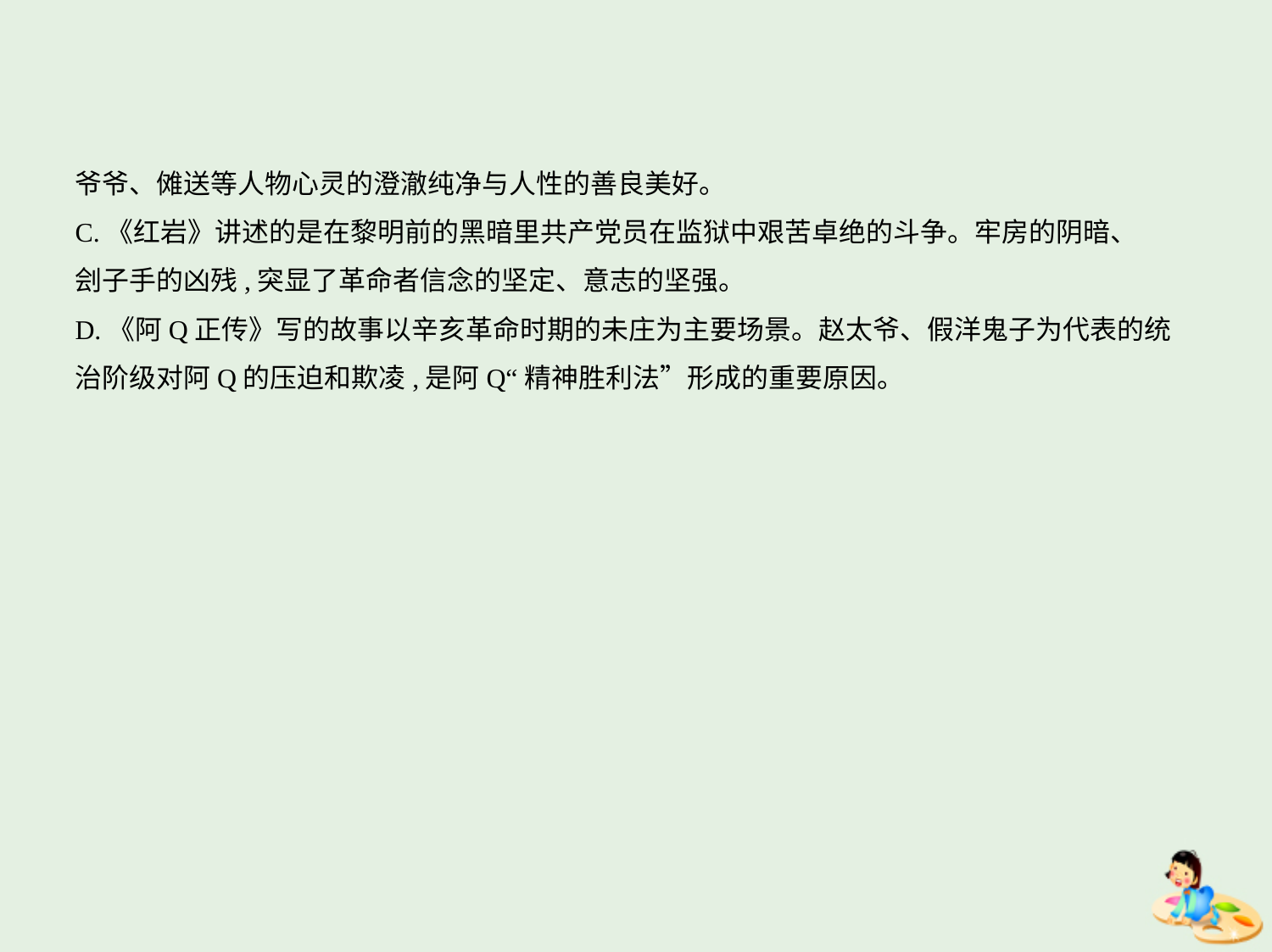

爷爷、傩送等人物心灵的澄澈纯净与人性的善良美好。
C.《红岩》讲述的是在黎明前的黑暗里共产党员在监狱中艰苦卓绝的斗争。牢房的阴暗、
刽子手的凶残,突显了革命者信念的坚定、意志的坚强。
D.《阿Q正传》写的故事以辛亥革命时期的未庄为主要场景。赵太爷、假洋鬼子为代表的统
治阶级对阿Q的压迫和欺凌,是阿Q“精神胜利法”形成的重要原因。